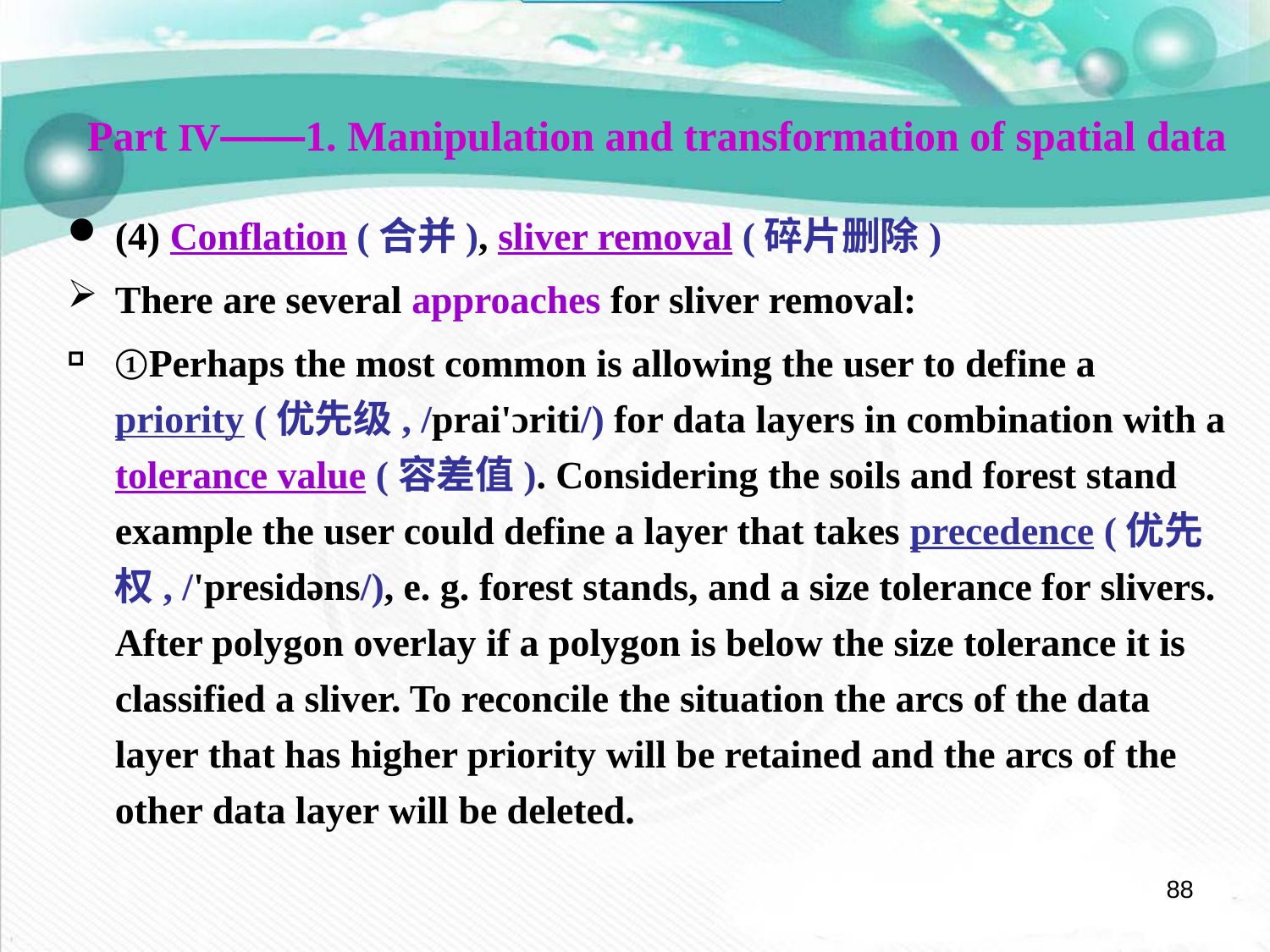

Part Ⅳ——1. Manipulation and transformation of spatial data
(4) Conflation (合并), sliver removal (碎片删除)
There are several approaches for sliver removal:
①Perhaps the most common is allowing the user to define a priority (优先级, /prai'ɔriti/) for data layers in combination with a tolerance value (容差值). Considering the soils and forest stand example the user could define a layer that takes precedence (优先权, /'presidəns/), e. g. forest stands, and a size tolerance for slivers. After polygon overlay if a polygon is below the size tolerance it is classified a sliver. To reconcile the situation the arcs of the data layer that has higher priority will be retained and the arcs of the other data layer will be deleted.
88